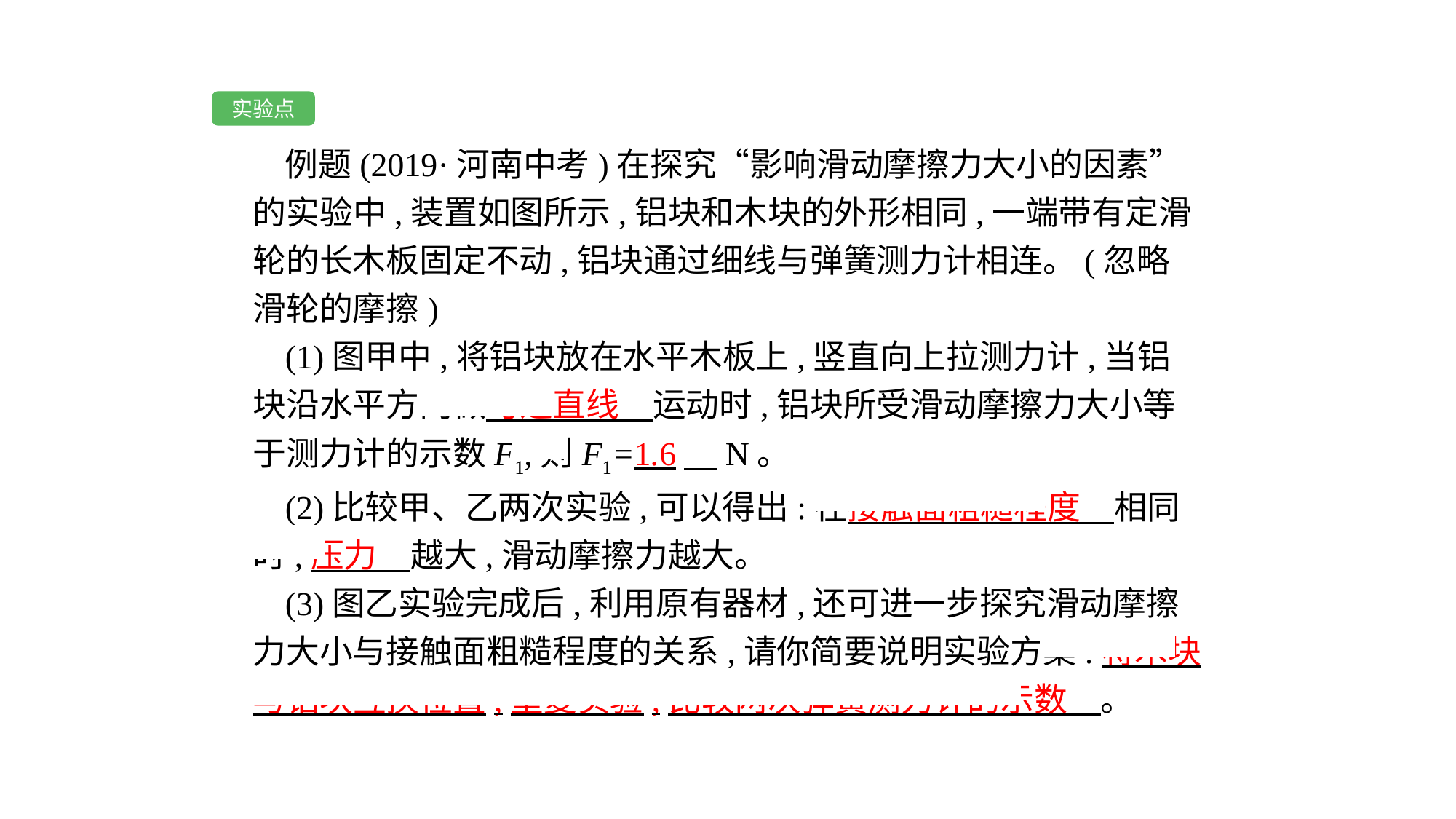

实验点
例题(2019·河南中考)在探究“影响滑动摩擦力大小的因素”的实验中,装置如图所示,铝块和木块的外形相同,一端带有定滑轮的长木板固定不动,铝块通过细线与弹簧测力计相连。(忽略滑轮的摩擦)
(1)图甲中,将铝块放在水平木板上,竖直向上拉测力计,当铝块沿水平方向做匀速直线　运动时,铝块所受滑动摩擦力大小等于测力计的示数F1,则F1=1.6　N。
(2)比较甲、乙两次实验,可以得出:在接触面粗糙程度　相同时,压力　越大,滑动摩擦力越大。
(3)图乙实验完成后,利用原有器材,还可进一步探究滑动摩擦力大小与接触面粗糙程度的关系,请你简要说明实验方案:将木块与铝块互换位置,重复实验,比较两次弹簧测力计的示数　。